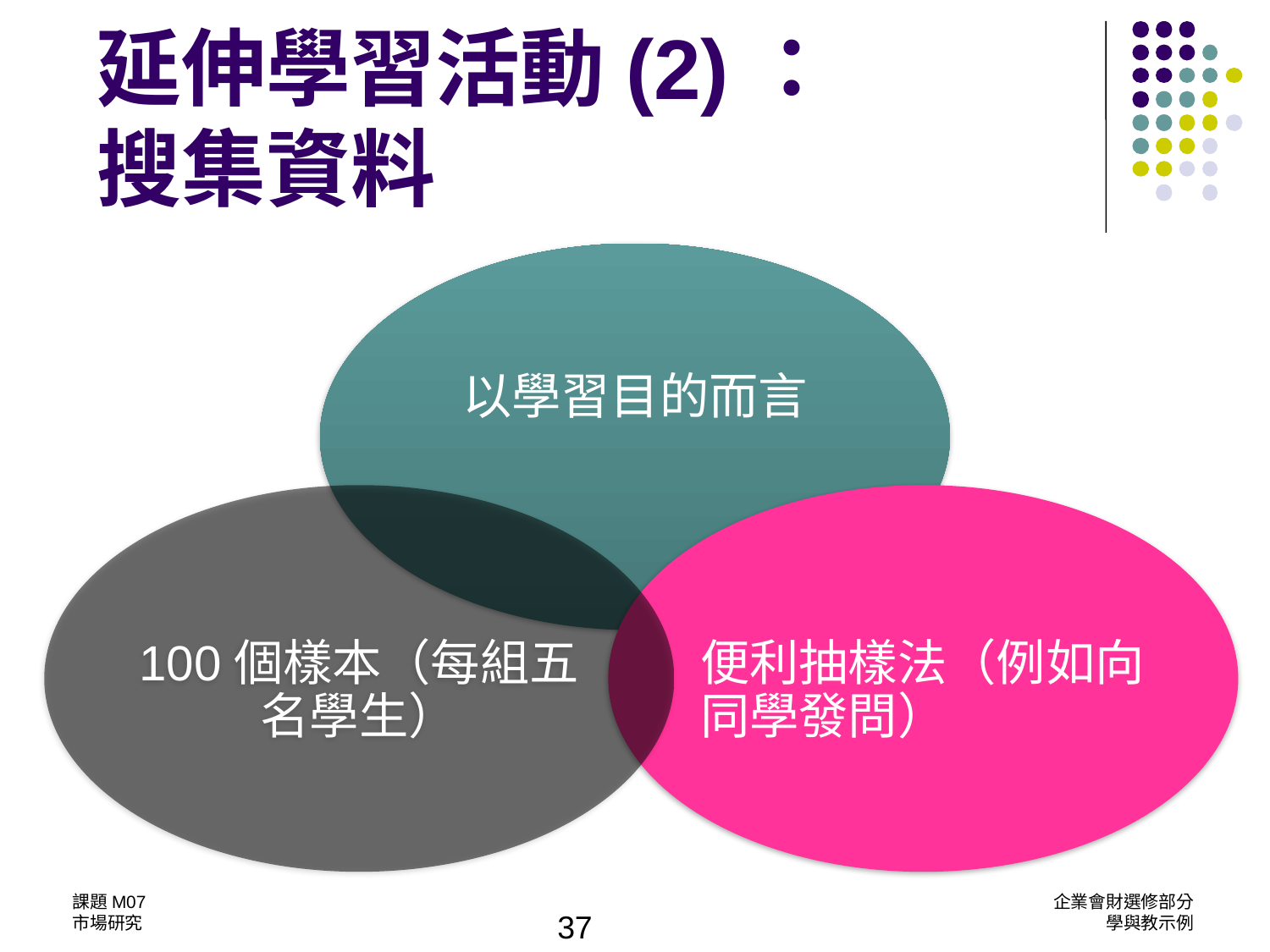

延伸學習活動(2)：
搜集資料
以學習目的而言
便利抽樣法（例如向同學發問）
100個樣本（每組五名學生）